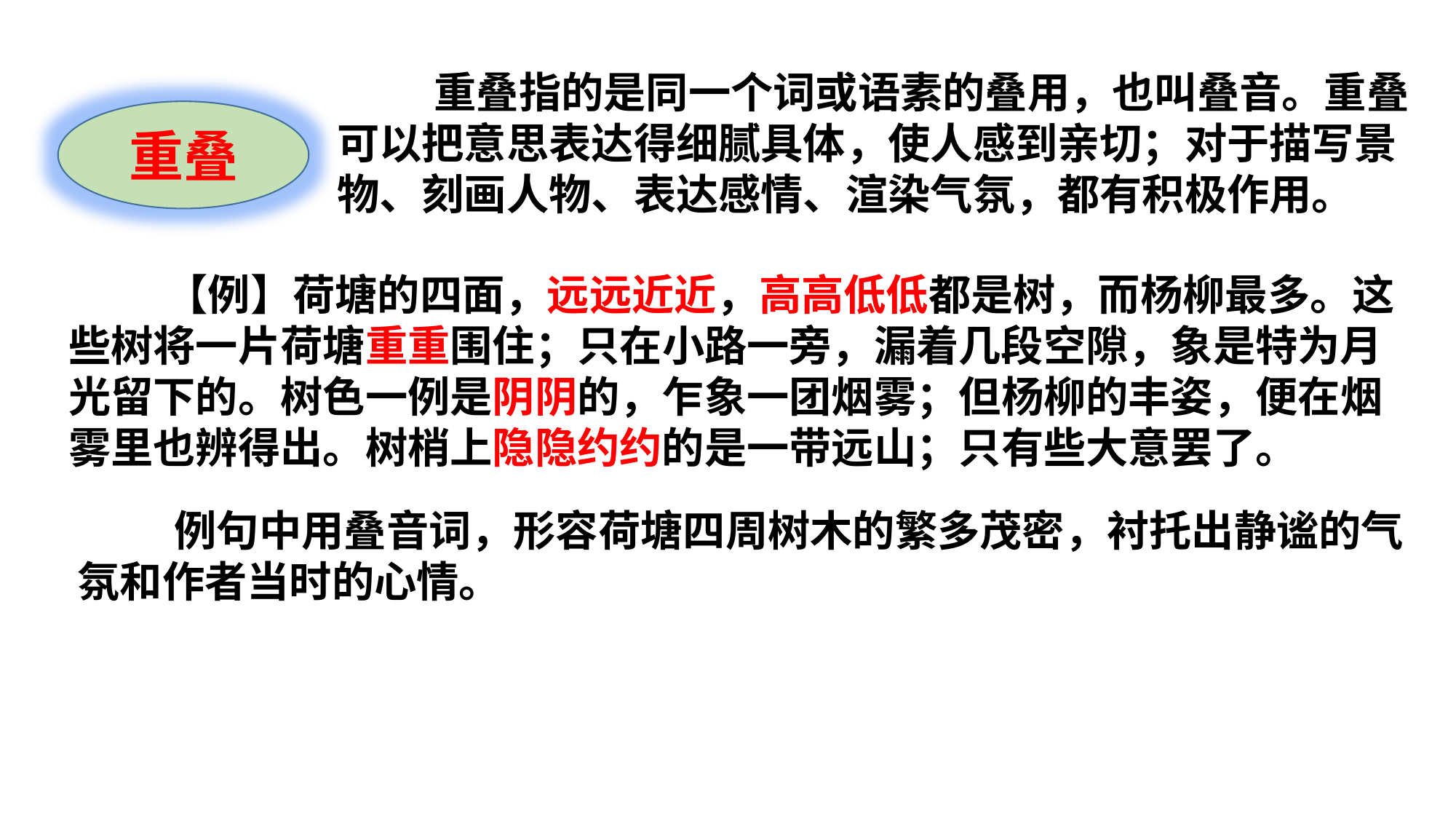

重叠指的是同一个词或语素的叠用，也叫叠音。重叠可以把意思表达得细腻具体，使人感到亲切；对于描写景物、刻画人物、表达感情、渲染气氛，都有积极作用。
重叠
         【例】荷塘的四面，远远近近，高高低低都是树，而杨柳最多。这些树将一片荷塘重重围住；只在小路一旁，漏着几段空隙，象是特为月光留下的。树色一例是阴阴的，乍象一团烟雾；但杨柳的丰姿，便在烟雾里也辨得出。树梢上隐隐约约的是一带远山；只有些大意罢了。
         例句中用叠音词，形容荷塘四周树木的繁多茂密，衬托出静谧的气氛和作者当时的心情。